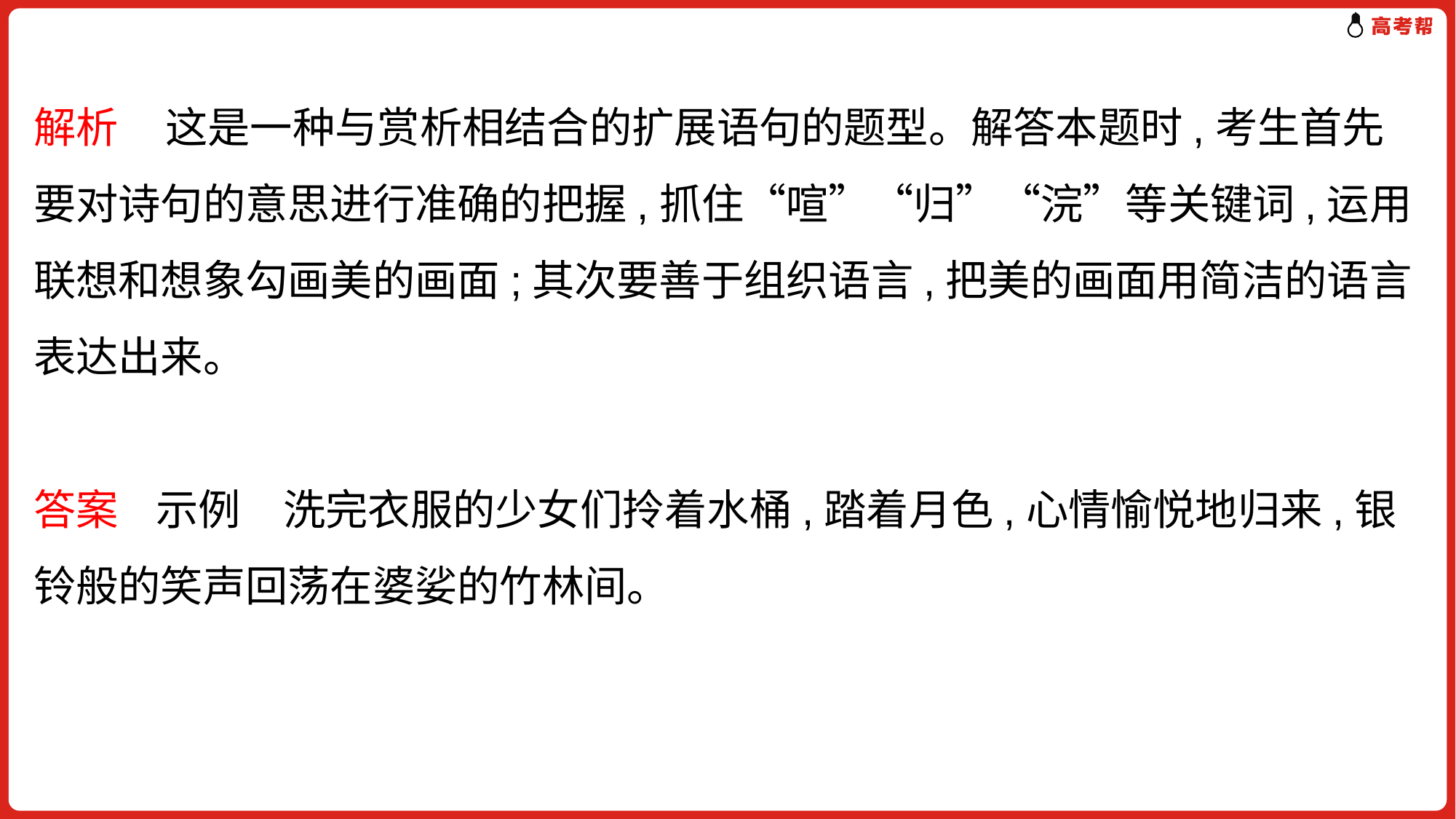

解析     这是一种与赏析相结合的扩展语句的题型。解答本题时,考生首先要对诗句的意思进行准确的把握,抓住“喧”“归”“浣”等关键词,运用联想和想象勾画美的画面;其次要善于组织语言,把美的画面用简洁的语言表达出来。

答案    示例　洗完衣服的少女们拎着水桶,踏着月色,心情愉悦地归来,银铃般的笑声回荡在婆娑的竹林间。